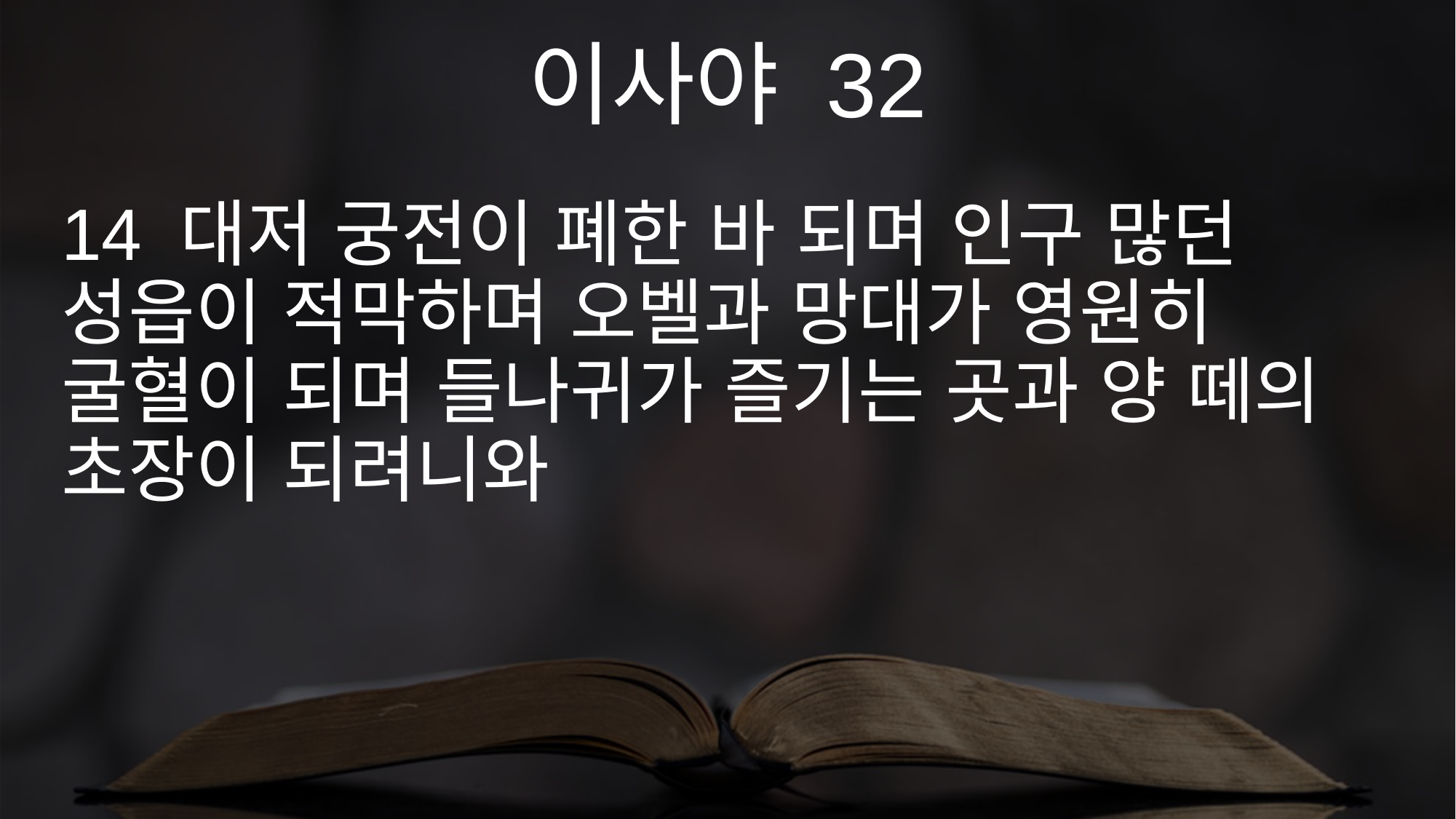

이사야 32
14 대저 궁전이 폐한 바 되며 인구 많던 성읍이 적막하며 오벨과 망대가 영원히 굴혈이 되며 들나귀가 즐기는 곳과 양 떼의 초장이 되려니와